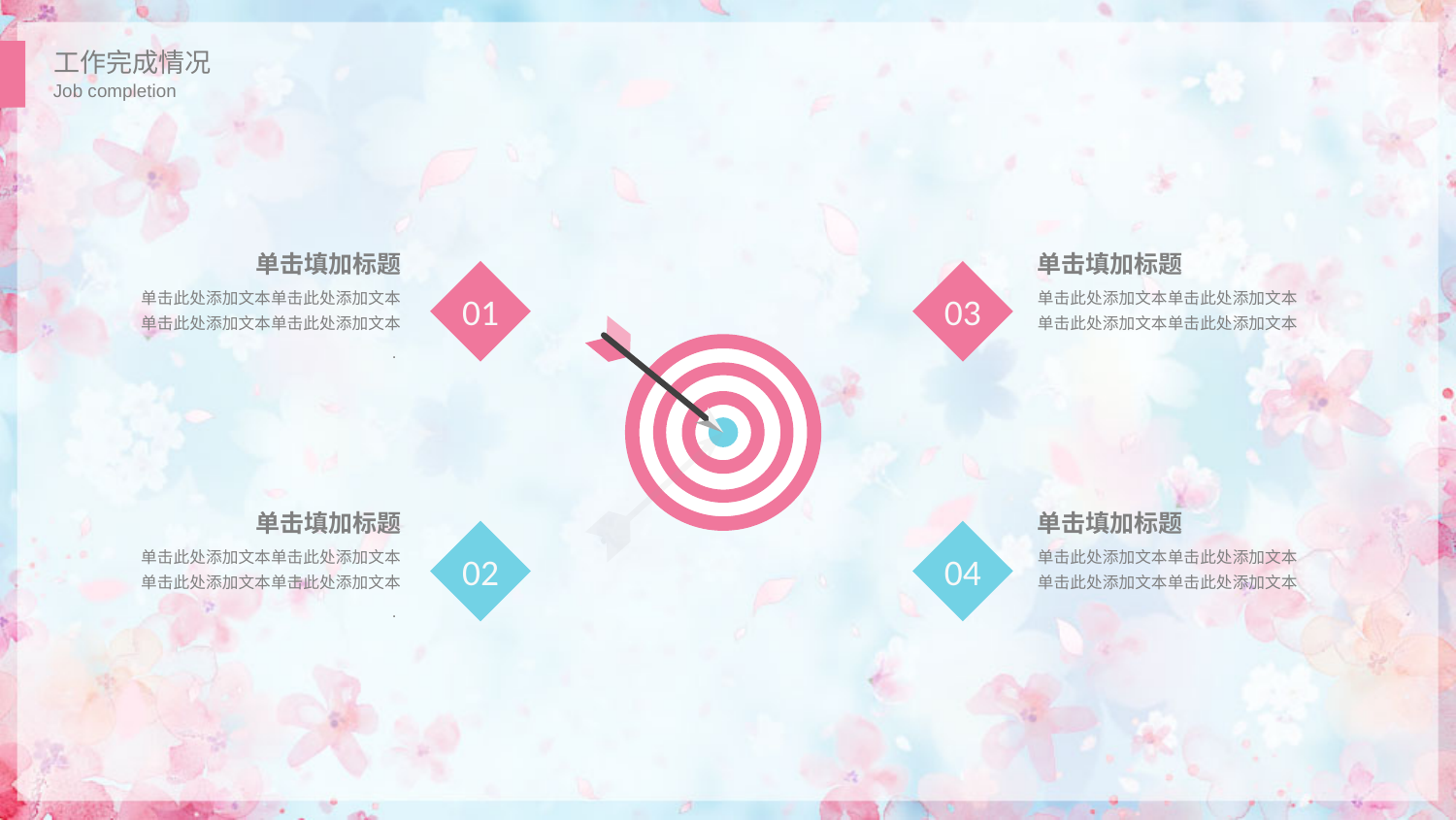

单击填加标题
单击此处添加文本单击此处添加文本
单击此处添加文本单击此处添加文本
.
单击填加标题
单击此处添加文本单击此处添加文本
单击此处添加文本单击此处添加文本
01
03

单击填加标题
单击此处添加文本单击此处添加文本
单击此处添加文本单击此处添加文本
.
单击填加标题
单击此处添加文本单击此处添加文本
单击此处添加文本单击此处添加文本
02
04